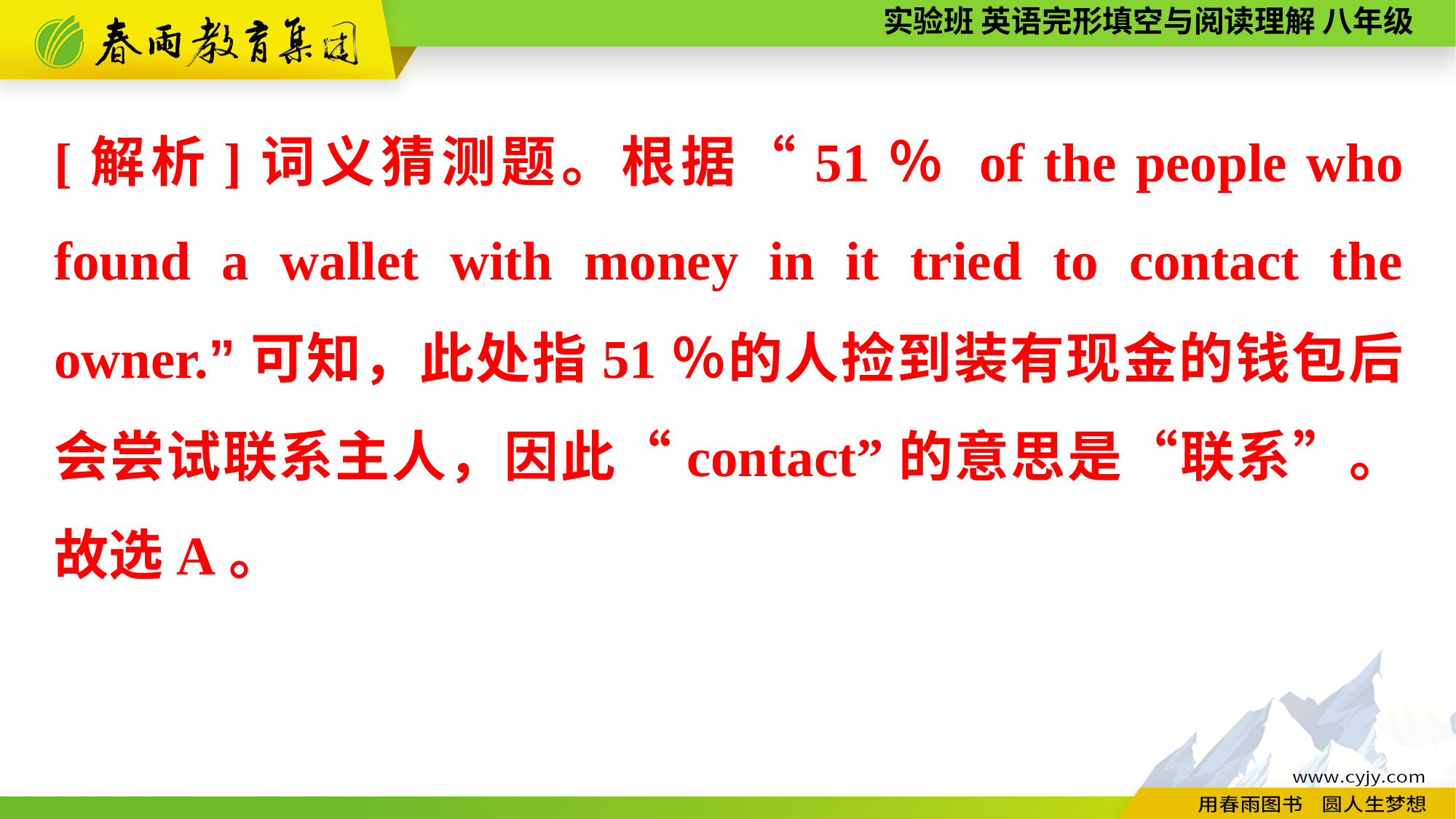

[解析]词义猜测题。根据“51％ of the people who found a wallet with money in it tried to contact the owner.”可知，此处指51％的人捡到装有现金的钱包后会尝试联系主人，因此“contact”的意思是“联系”。故选A。